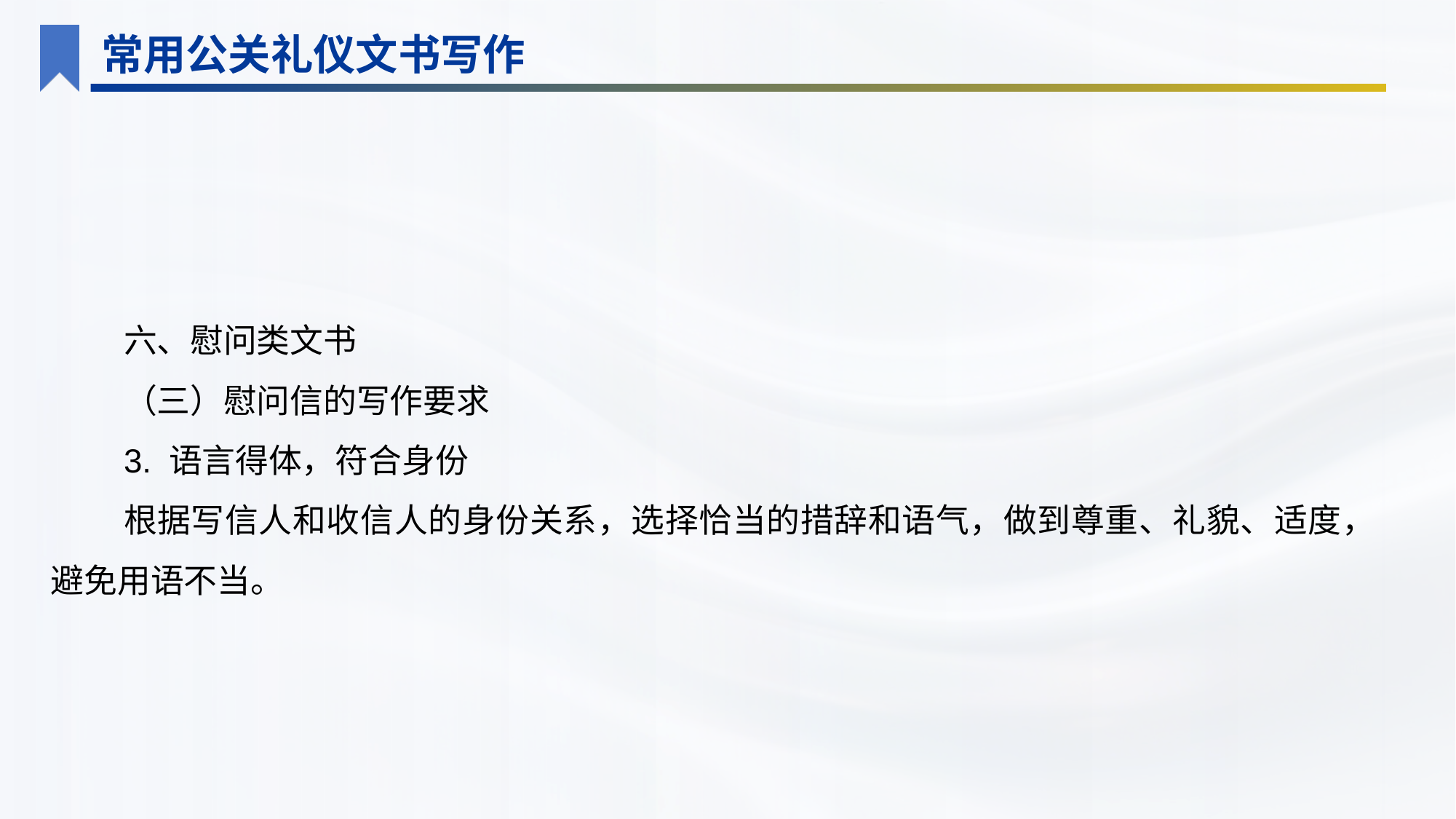

常用公关礼仪文书写作
六、慰问类文书
（三）慰问信的写作要求
3. 语言得体，符合身份
根据写信人和收信人的身份关系，选择恰当的措辞和语气，做到尊重、礼貌、适度，避免用语不当。